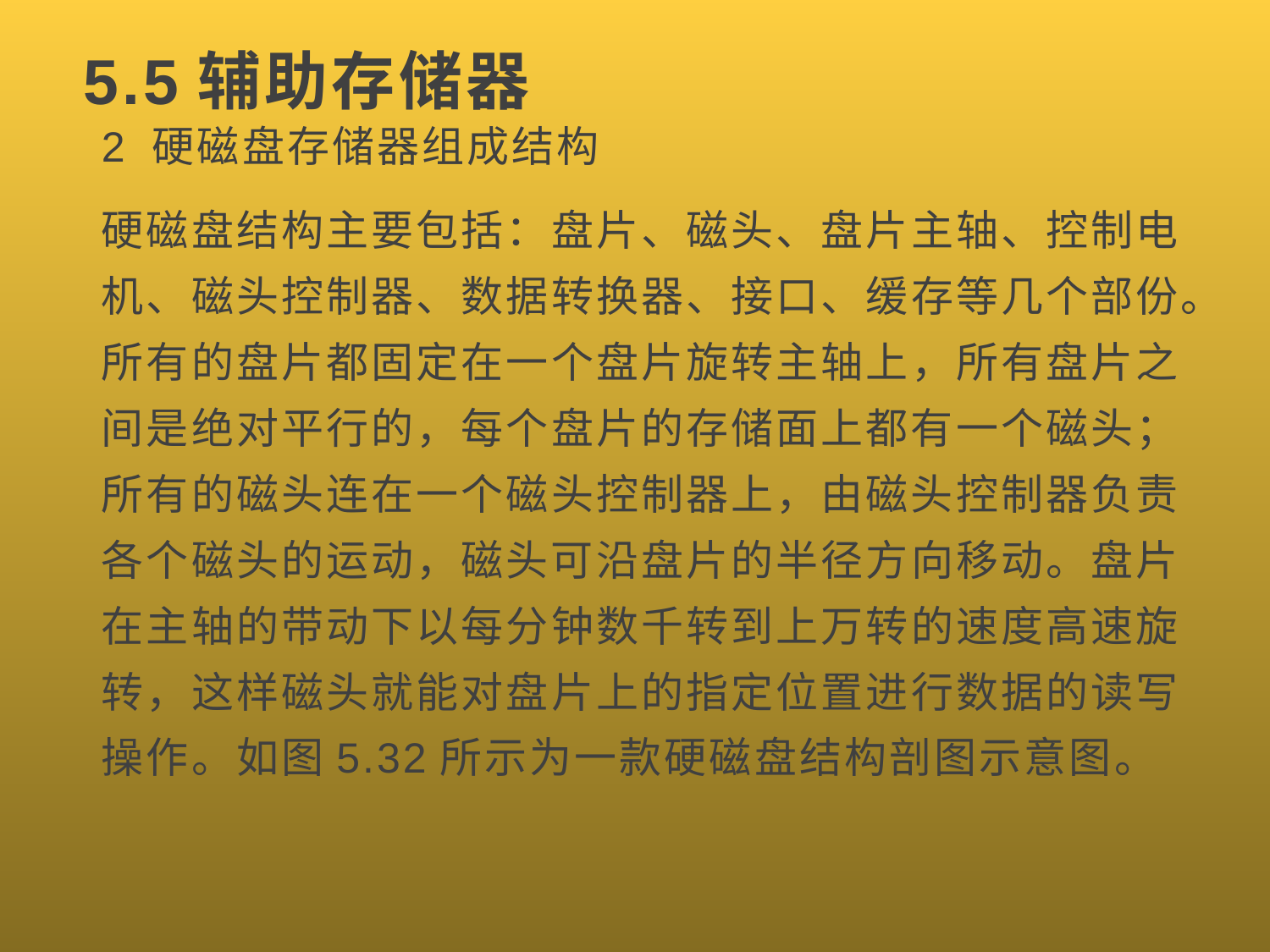

# 5.5辅助存储器

2 硬磁盘存储器组成结构
硬磁盘结构主要包括：盘片、磁头、盘片主轴、控制电机、磁头控制器、数据转换器、接口、缓存等几个部份。所有的盘片都固定在一个盘片旋转主轴上，所有盘片之间是绝对平行的，每个盘片的存储面上都有一个磁头；所有的磁头连在一个磁头控制器上，由磁头控制器负责各个磁头的运动，磁头可沿盘片的半径方向移动。盘片在主轴的带动下以每分钟数千转到上万转的速度高速旋转，这样磁头就能对盘片上的指定位置进行数据的读写操作。如图5.32所示为一款硬磁盘结构剖图示意图。